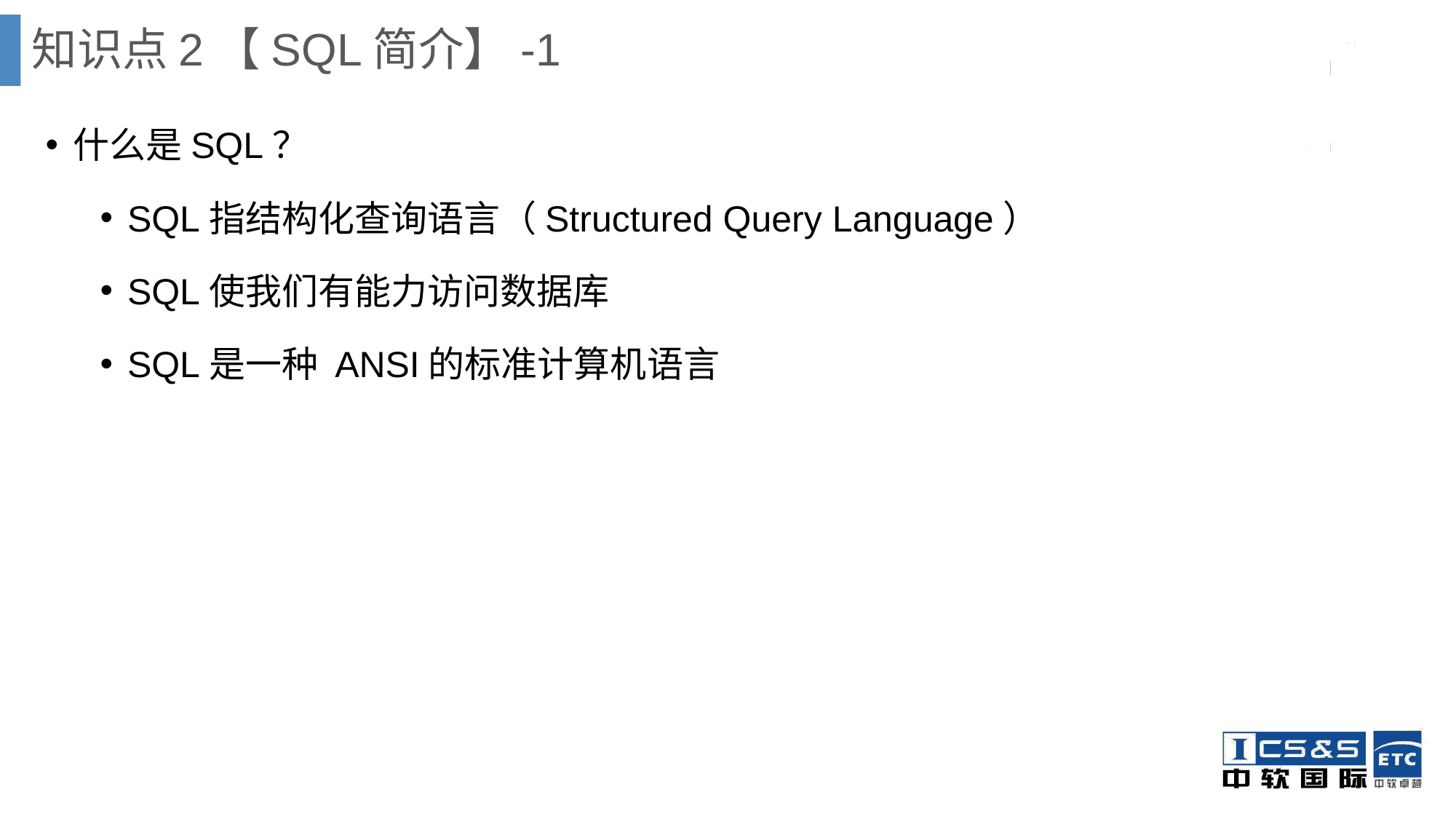

知识点2【SQL简介】-1
什么是SQL？
SQL指结构化查询语言（Structured Query Language）
SQL使我们有能力访问数据库
SQL是一种 ANSI的标准计算机语言